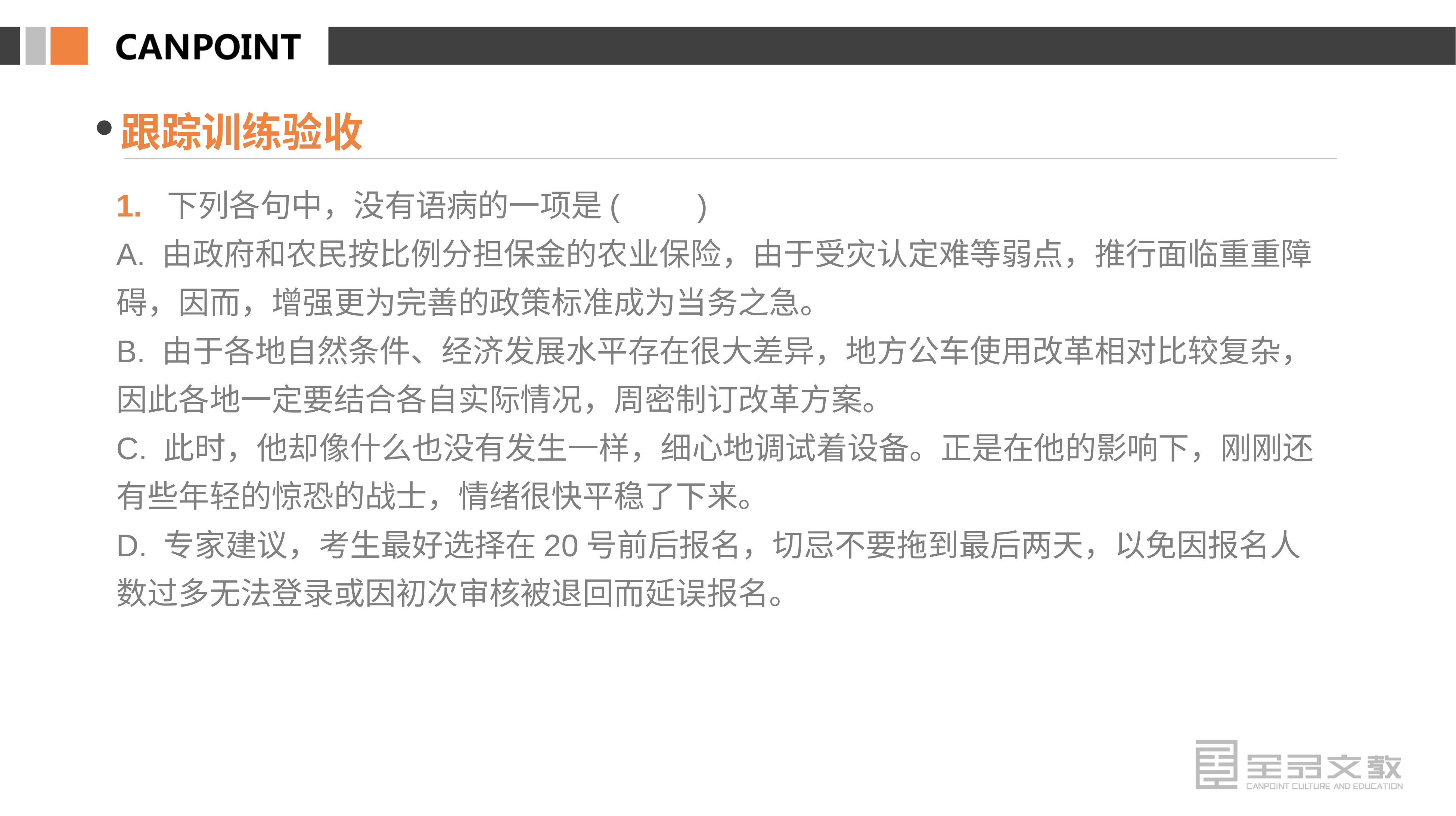

跟踪训练验收

1.  下列各句中，没有语病的一项是(　　)
A. 由政府和农民按比例分担保金的农业保险，由于受灾认定难等弱点，推行面临重重障碍，因而，增强更为完善的政策标准成为当务之急。
B. 由于各地自然条件、经济发展水平存在很大差异，地方公车使用改革相对比较复杂，因此各地一定要结合各自实际情况，周密制订改革方案。
C. 此时，他却像什么也没有发生一样，细心地调试着设备。正是在他的影响下，刚刚还有些年轻的惊恐的战士，情绪很快平稳了下来。
D. 专家建议，考生最好选择在20号前后报名，切忌不要拖到最后两天，以免因报名人数过多无法登录或因初次审核被退回而延误报名。